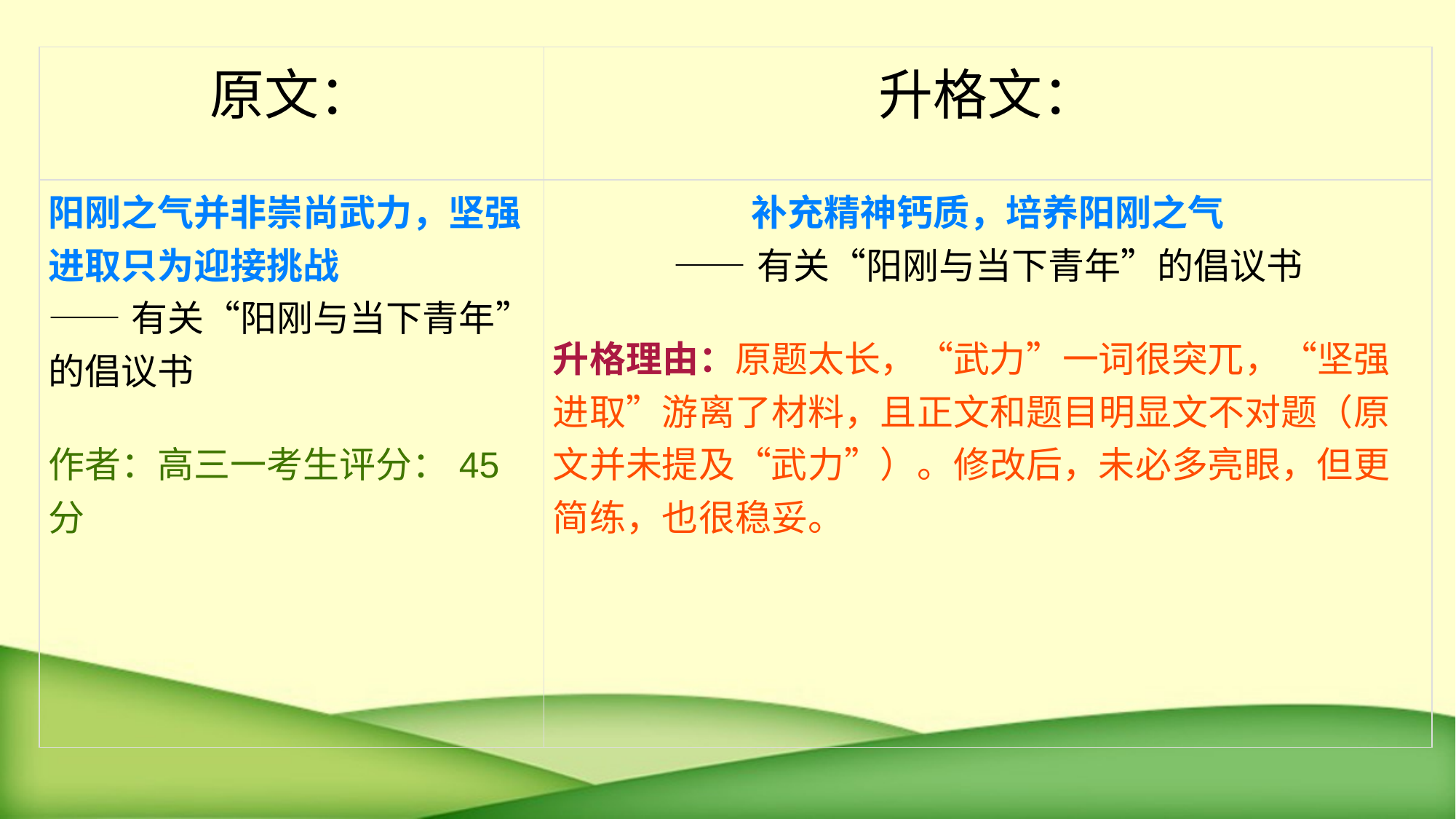

| 原文： | 升格文： |
| --- | --- |
| 阳刚之气并非崇尚武力，坚强进取只为迎接挑战 ——有关“阳刚与当下青年”的倡议书 作者：高三一考生评分：45分 | 补充精神钙质，培养阳刚之气 ——有关“阳刚与当下青年”的倡议书 升格理由：原题太长，“武力”一词很突兀，“坚强进取”游离了材料，且正文和题目明显文不对题（原文并未提及“武力”）。修改后，未必多亮眼，但更简练，也很稳妥。 |